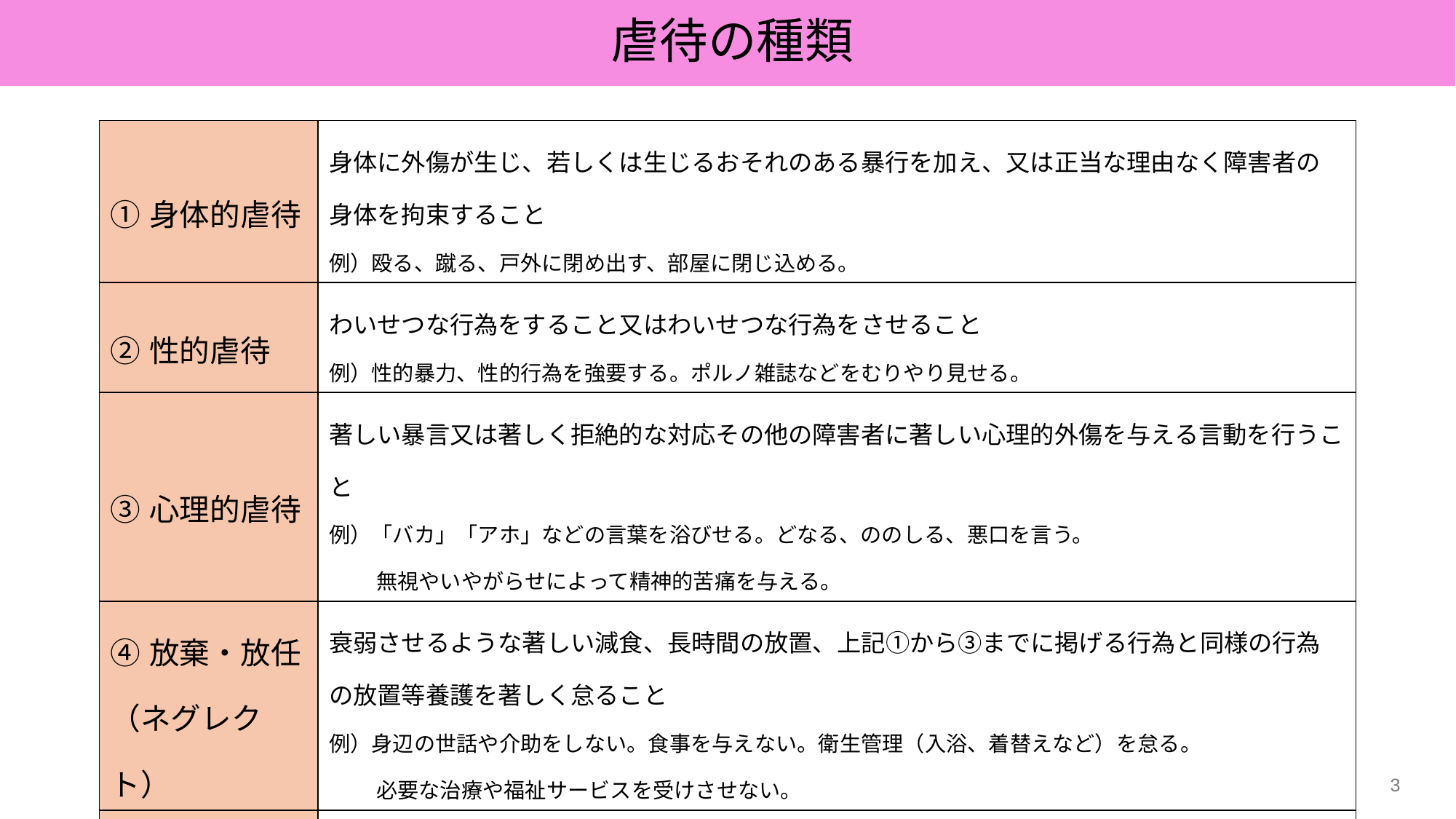

虐待の種類
| ①身体的虐待 | 身体に外傷が生じ、若しくは生じるおそれのある暴行を加え、又は正当な理由なく障害者の身体を拘束すること 例）殴る、蹴る、戸外に閉め出す、部屋に閉じ込める。 |
| --- | --- |
| ②性的虐待 | わいせつな行為をすること又はわいせつな行為をさせること 例）性的暴力、性的行為を強要する。ポルノ雑誌などをむりやり見せる。 |
| ③心理的虐待 | 著しい暴言又は著しく拒絶的な対応その他の障害者に著しい心理的外傷を与える言動を行うこと 例）「バカ」「アホ」などの言葉を浴びせる。どなる、ののしる、悪口を言う。 　　 無視やいやがらせによって精神的苦痛を与える。 |
| ④放棄・放任 （ネグレクト） | 衰弱させるような著しい減食、長時間の放置、上記①から③までに掲げる行為と同様の行為の放置等養護を著しく怠ること 例）身辺の世話や介助をしない。食事を与えない。衛生管理（入浴、着替えなど）を怠る。　　　　 　　 必要な治療や福祉サービスを受けさせない。 |
| ⑤経済的虐待 | 当該障害者の財産を不当に処分すること、その他当該障害者から不当に財産上の利益を得ること 例）本人の給料・年金などを渡さない。日常生活に必要な金銭を渡さない、使わせない。 　　 預貯金を本人の意思に反して使用する。 |
3